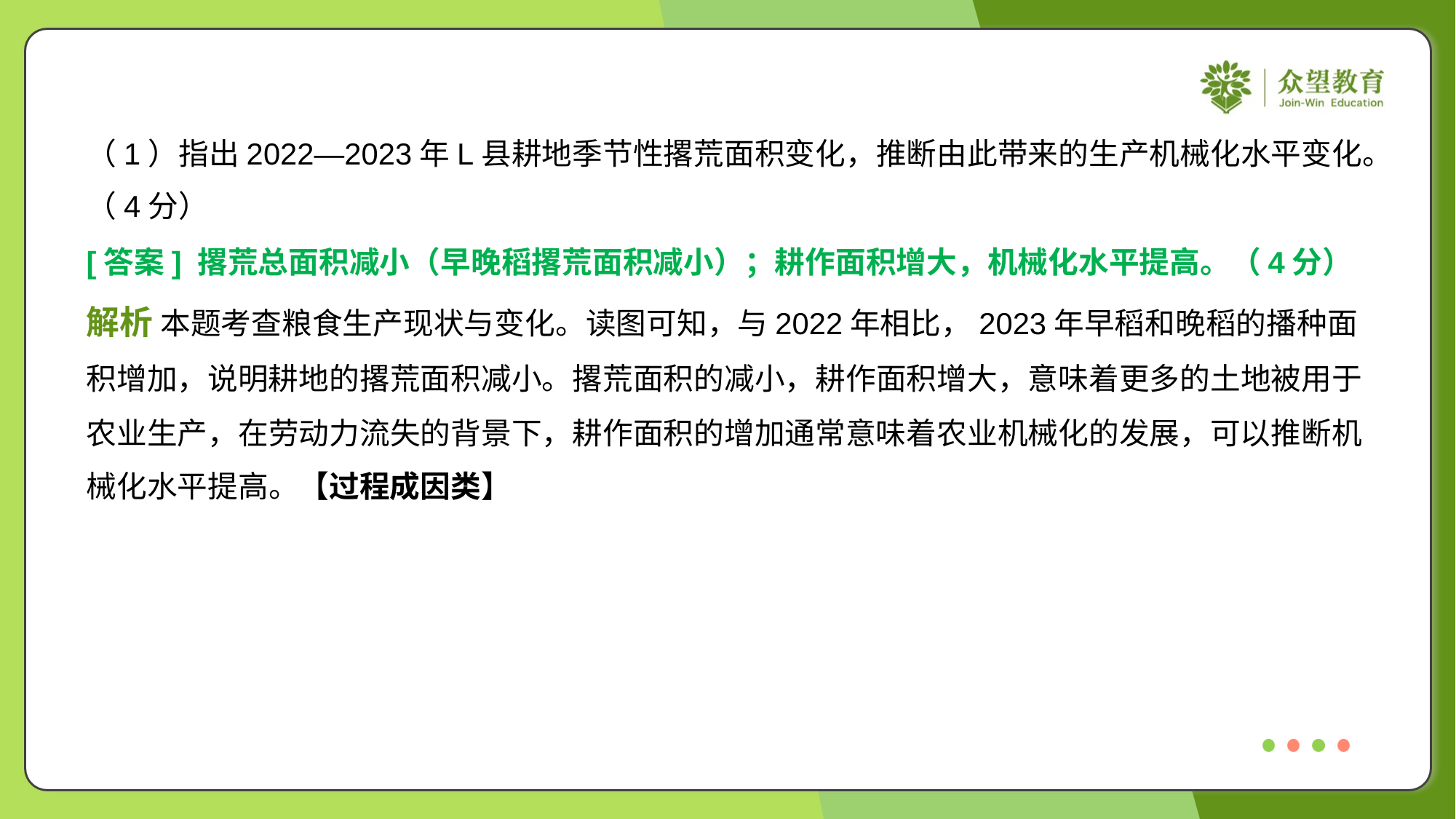

（1）指出2022—2023年L县耕地季节性撂荒面积变化，推断由此带来的生产机械化水平变化。
（4分）
[答案] 撂荒总面积减小（早晚稻撂荒面积减小）；耕作面积增大，机械化水平提高。（4分）
解析 本题考查粮食生产现状与变化。读图可知，与2022年相比，2023年早稻和晚稻的播种面
积增加，说明耕地的撂荒面积减小。撂荒面积的减小，耕作面积增大，意味着更多的土地被用于
农业生产，在劳动力流失的背景下，耕作面积的增加通常意味着农业机械化的发展，可以推断机
械化水平提高。【过程成因类】